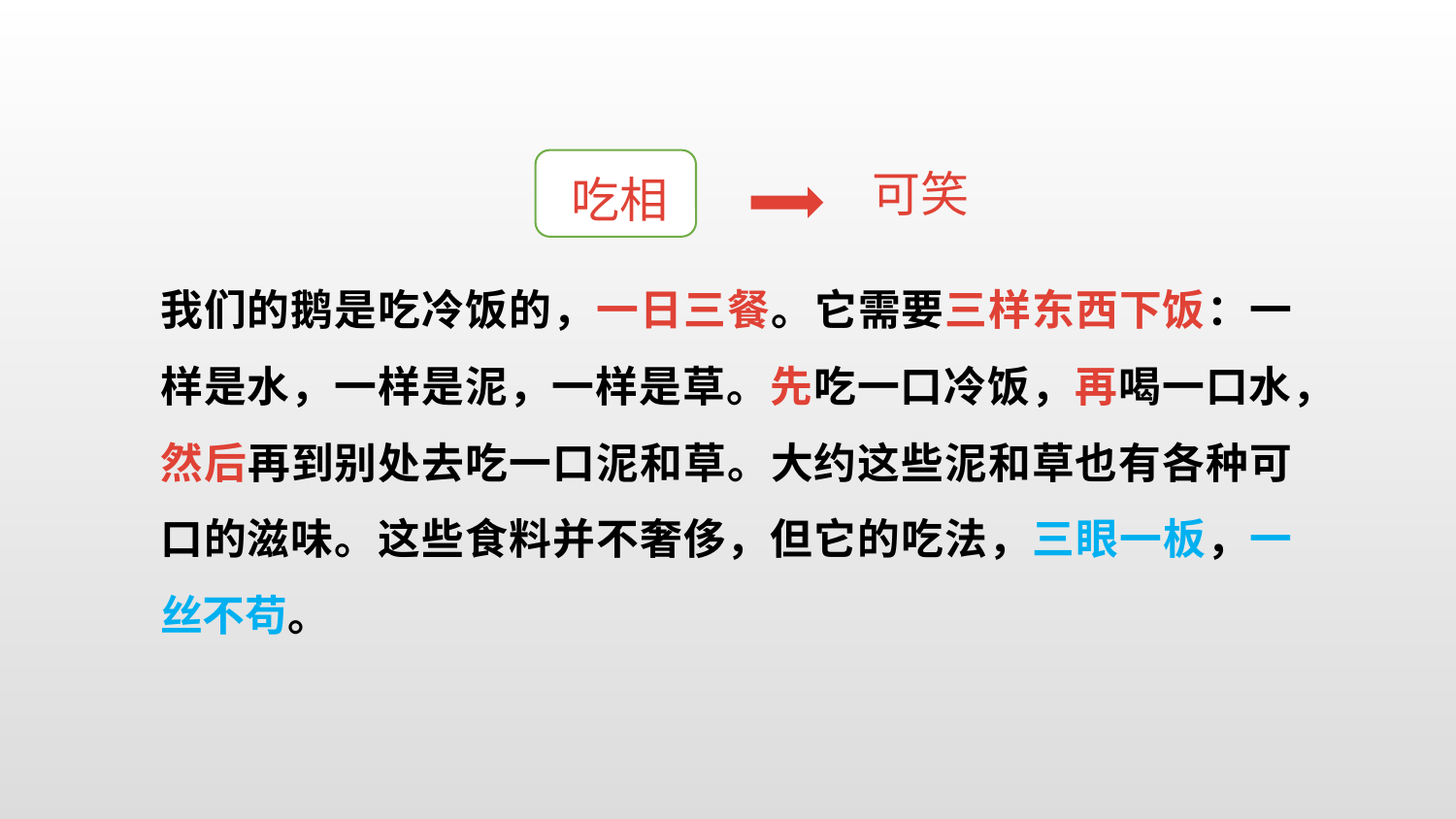

吃相
可笑

我们的鹅是吃冷饭的，一日三餐。它需要三样东西下饭：一样是水，一样是泥，一样是草。先吃一口冷饭，再喝一口水，然后再到别处去吃一口泥和草。大约这些泥和草也有各种可口的滋味。这些食料并不奢侈，但它的吃法，三眼一板，一丝不苟。